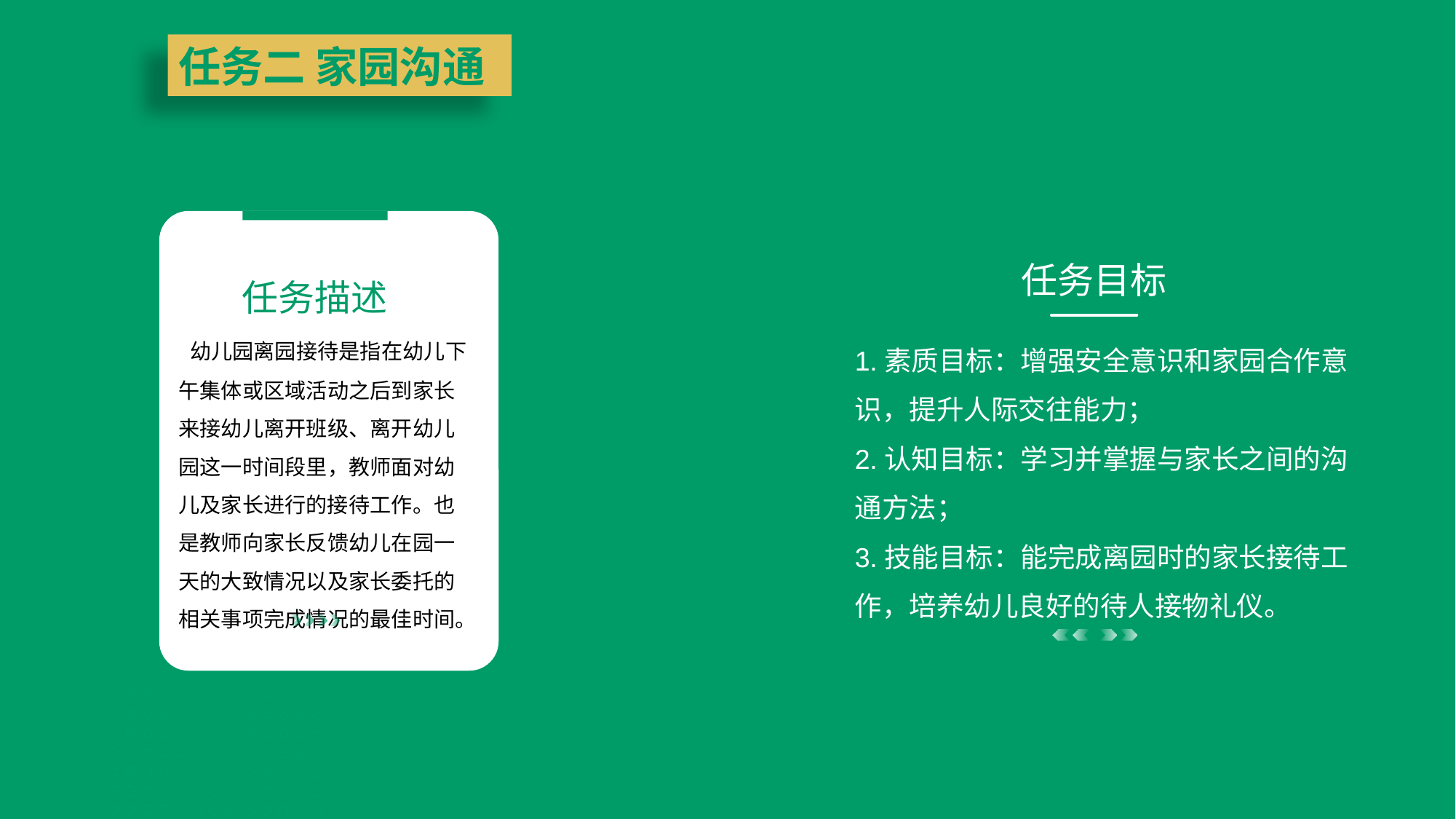

任务二 家园沟通

任务目标
1.素质目标：增强安全意识和家园合作意识，提升人际交往能力；
2.认知目标：学习并掌握与家长之间的沟通方法；
3.技能目标：能完成离园时的家长接待工作，培养幼儿良好的待人接物礼仪。

任务描述
 幼儿园离园接待是指在幼儿下午集体或区域活动之后到家长来接幼儿离开班级、离开幼儿园这一时间段里，教师面对幼儿及家长进行的接待工作。也是教师向家长反馈幼儿在园一天的大致情况以及家长委托的相关事项完成情况的最佳时间。